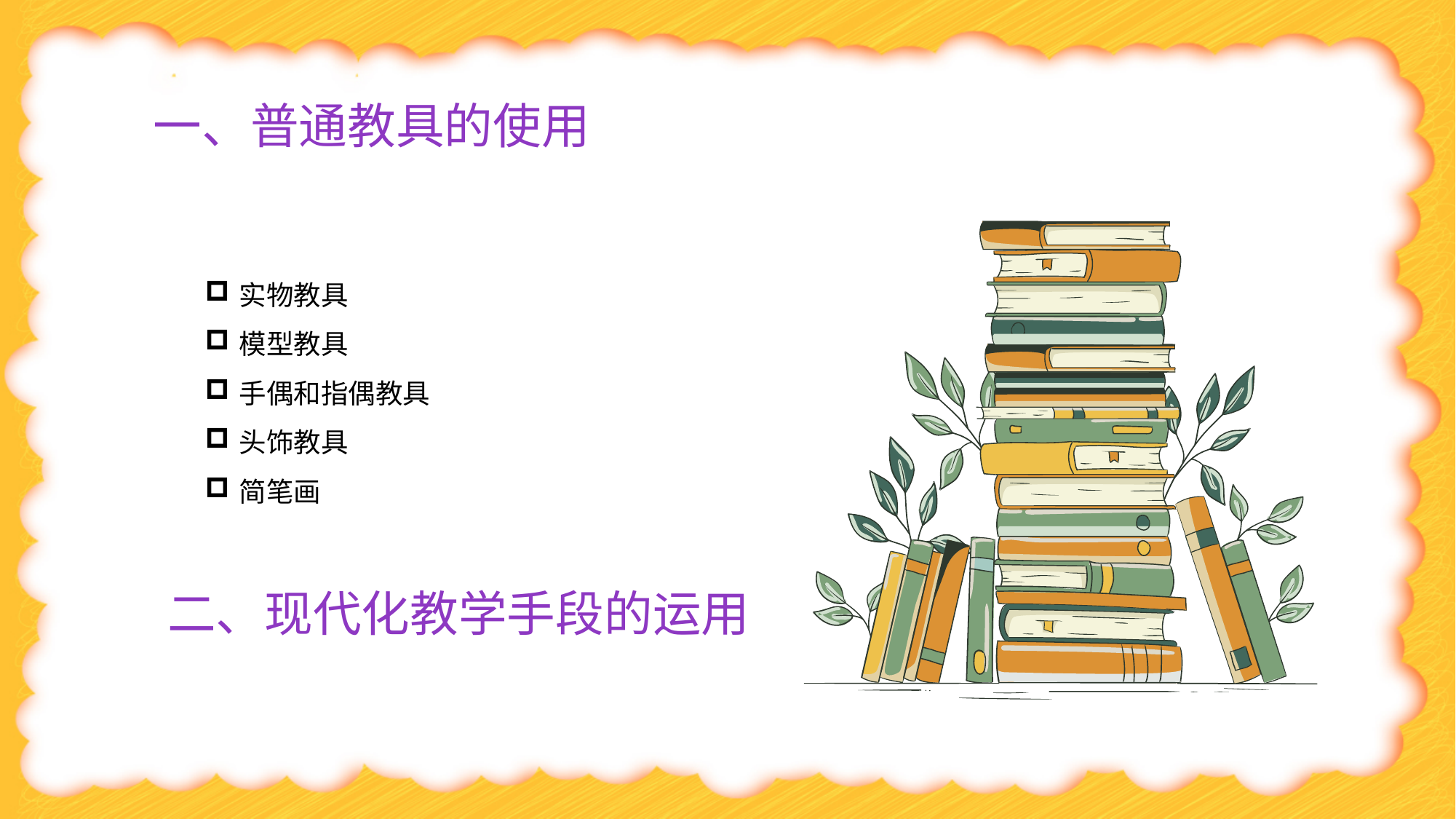

# 一、普通教具的使用

实物教具
模型教具
手偶和指偶教具
头饰教具
简笔画
二、现代化教学手段的运用